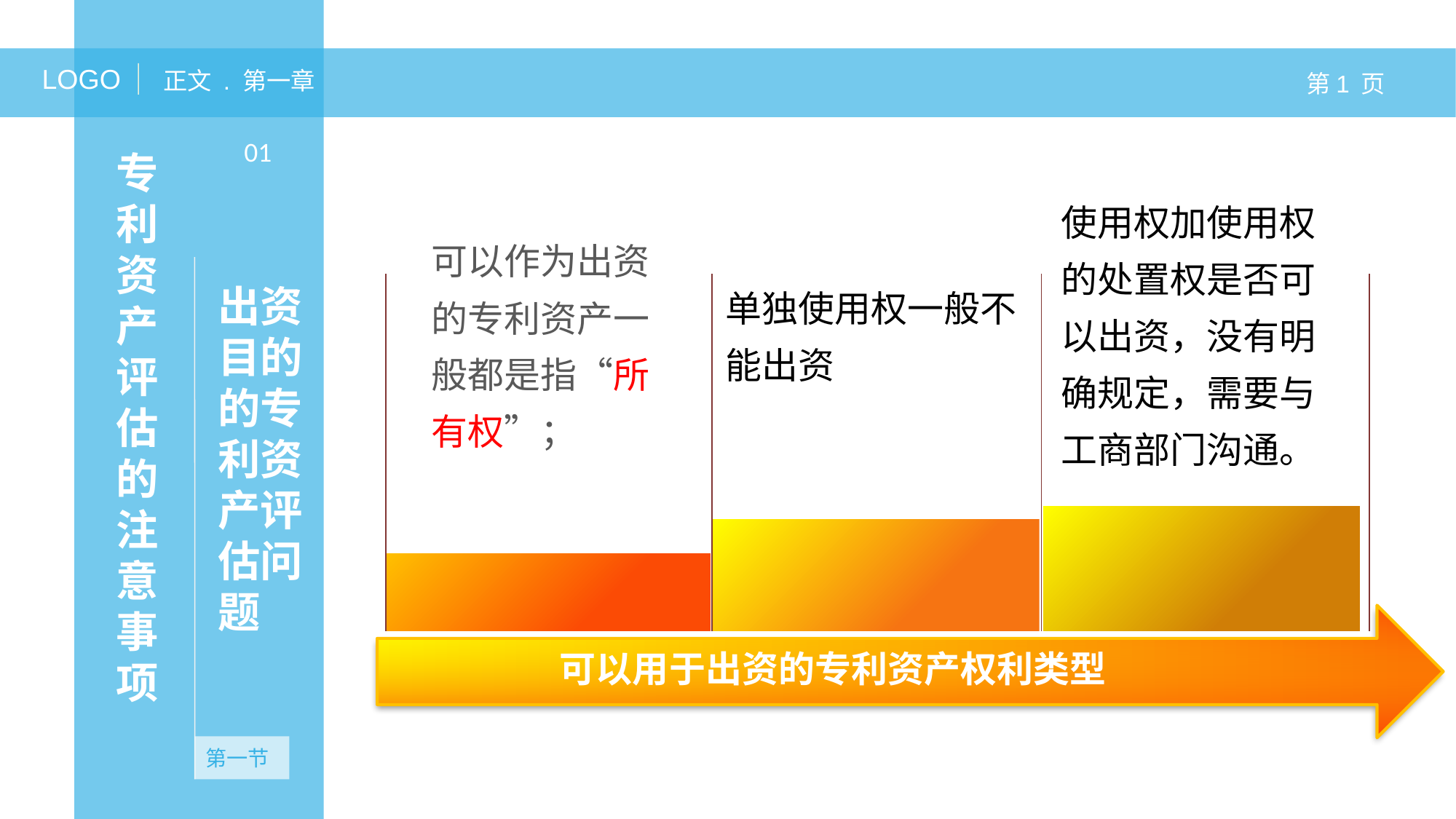

LOGO
正文 . 第一章

第1 页
专利资产评估的注意事项
01
使用权加使用权的处置权是否可以出资，没有明确规定，需要与工商部门沟通。
出资目的的专利资产评估问题
可以作为出资的专利资产一般都是指“所有权”；

单独使用权一般不能出资
您的标题

无资产
无资产
无资产

可以用于出资的专利资产权利类型
第一节